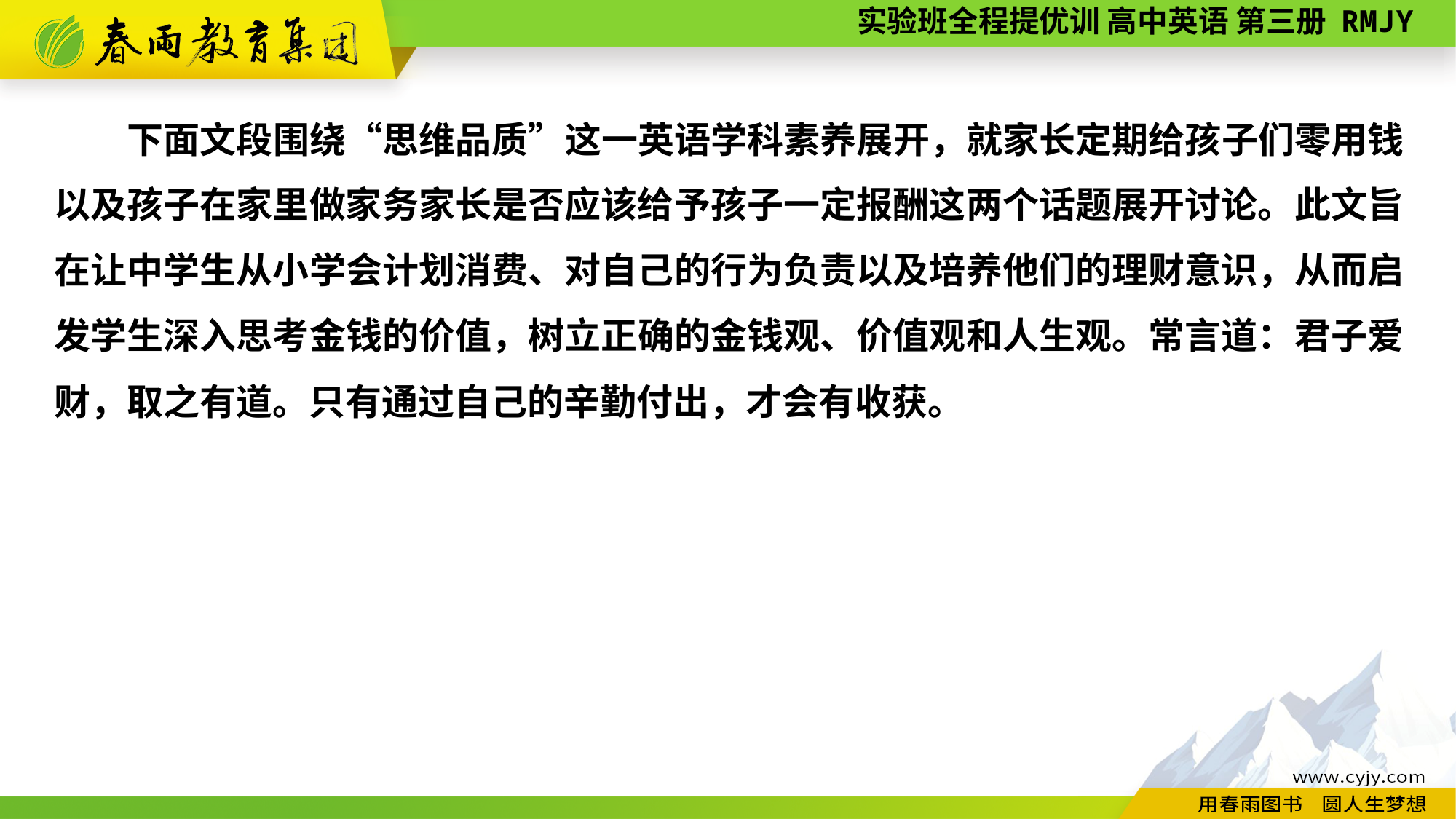

下面文段围绕“思维品质”这一英语学科素养展开，就家长定期给孩子们零用钱以及孩子在家里做家务家长是否应该给予孩子一定报酬这两个话题展开讨论。此文旨在让中学生从小学会计划消费、对自己的行为负责以及培养他们的理财意识，从而启发学生深入思考金钱的价值，树立正确的金钱观、价值观和人生观。常言道：君子爱财，取之有道。只有通过自己的辛勤付出，才会有收获。